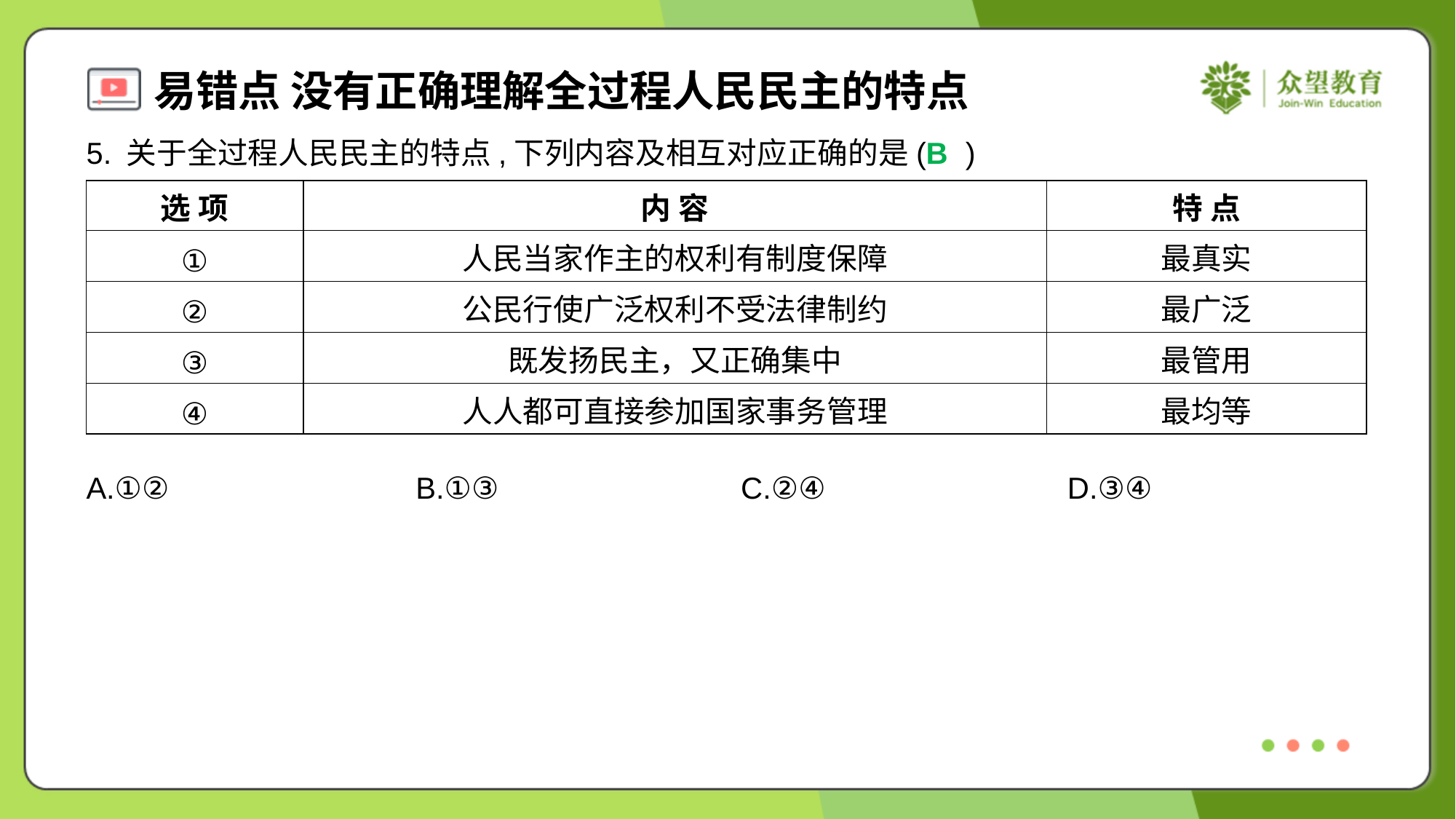

5. 关于全过程人民民主的特点,下列内容及相互对应正确的是(     )
B
| 选 项 | 内 容 | 特 点 |
| --- | --- | --- |
| ① | 人民当家作主的权利有制度保障 | 最真实 |
| ② | 公民行使广泛权利不受法律制约 | 最广泛 |
| ③ | 既发扬民主，又正确集中 | 最管用 |
| ④ | 人人都可直接参加国家事务管理 | 最均等 |
A.①②	B.①③	C.②④	D.③④